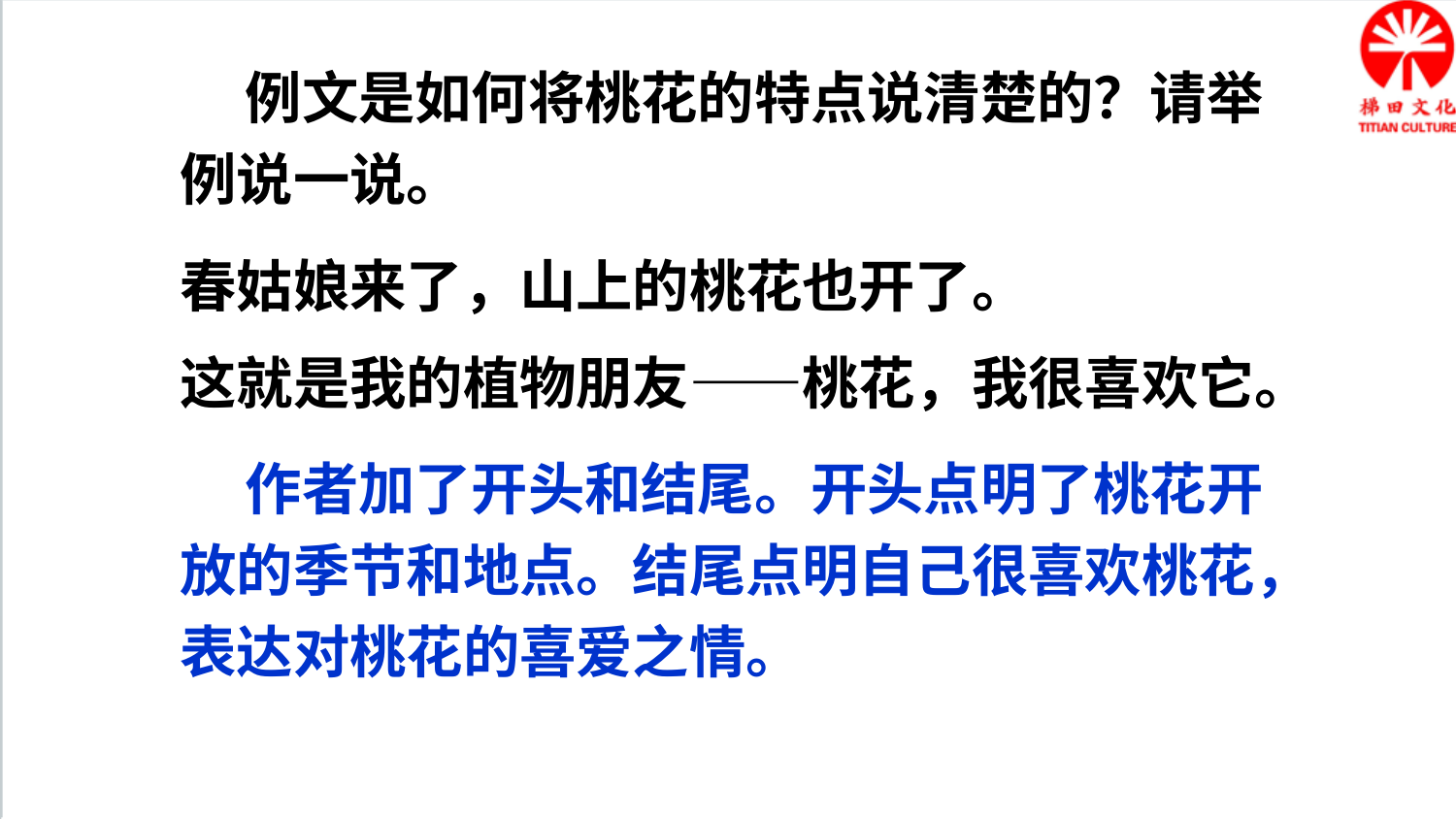

例文是如何将桃花的特点说清楚的？请举例说一说。
春姑娘来了，山上的桃花也开了。
这就是我的植物朋友——桃花，我很喜欢它。
    作者加了开头和结尾。开头点明了桃花开放的季节和地点。结尾点明自己很喜欢桃花，表达对桃花的喜爱之情。